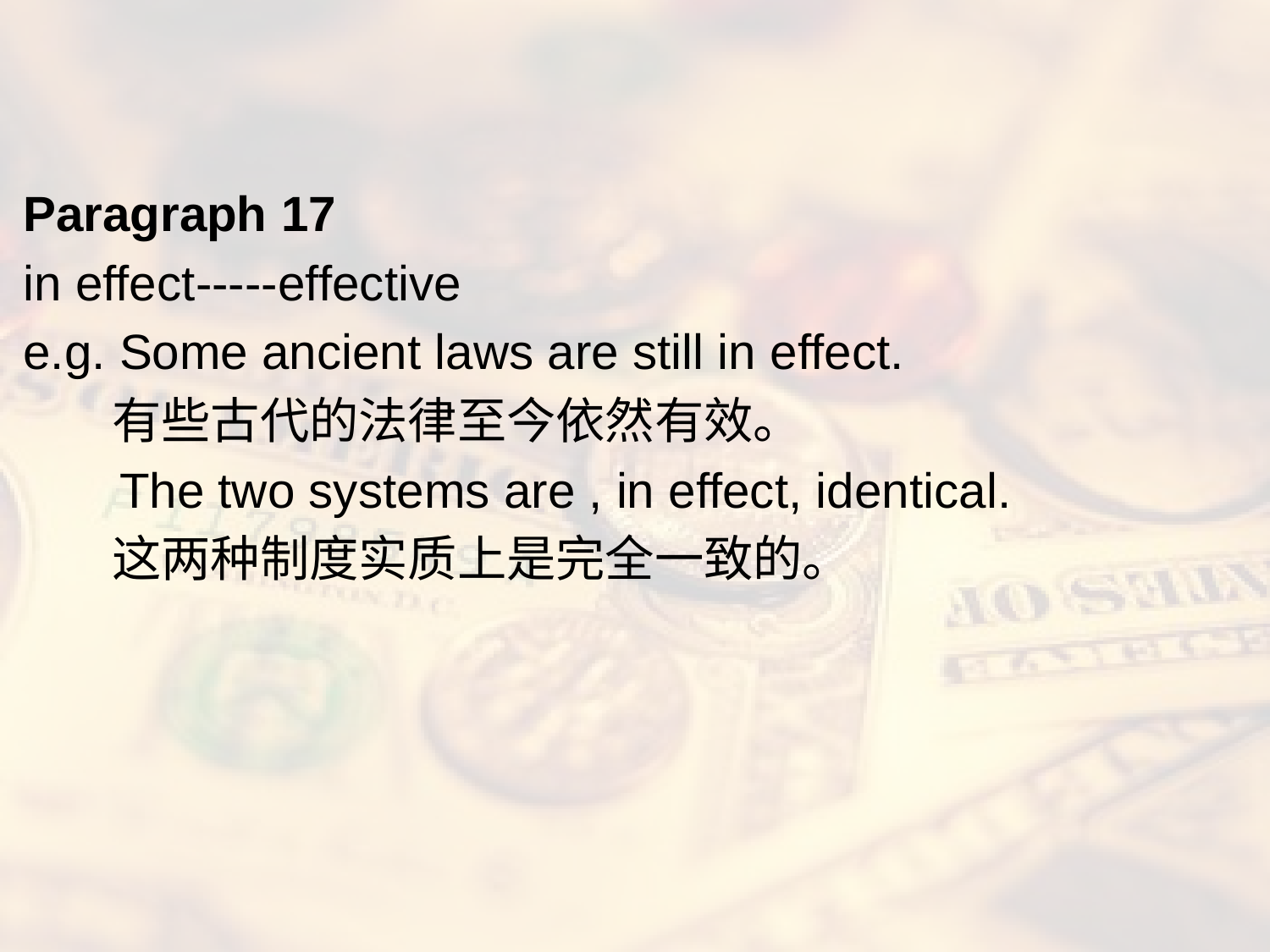

#
Paragraph 17
in effect-----effective
e.g. Some ancient laws are still in effect.
       有些古代的法律至今依然有效。
       The two systems are , in effect, identical.
       这两种制度实质上是完全一致的。